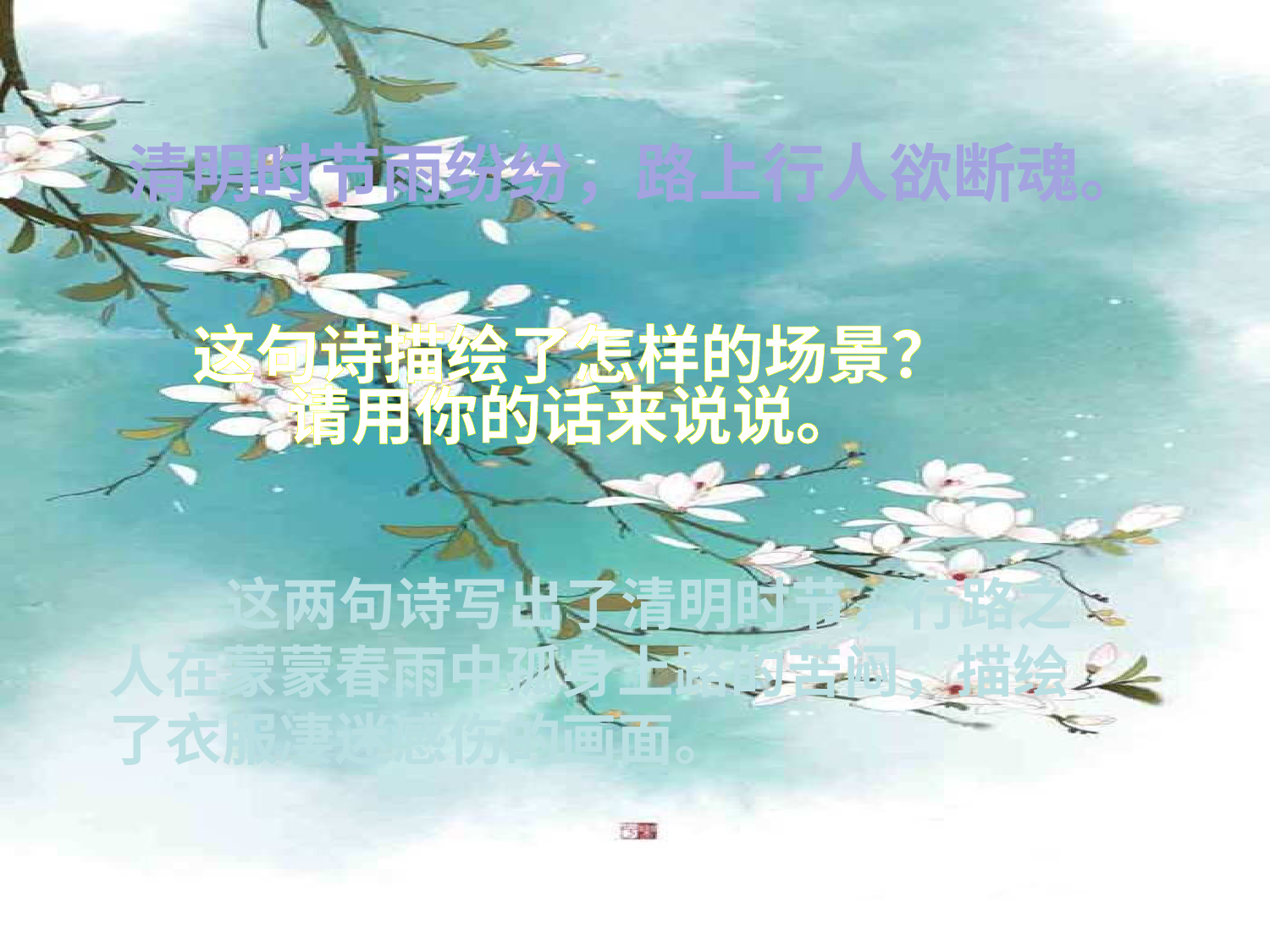

# 清明时节雨纷纷，路上行人欲断魂。
这句诗描绘了怎样的场景？
请用你的话来说说。

        这两句诗写出了清明时节，行路之人在蒙蒙春雨中孤身上路的苦闷，描绘了衣服凄迷感伤的画面。